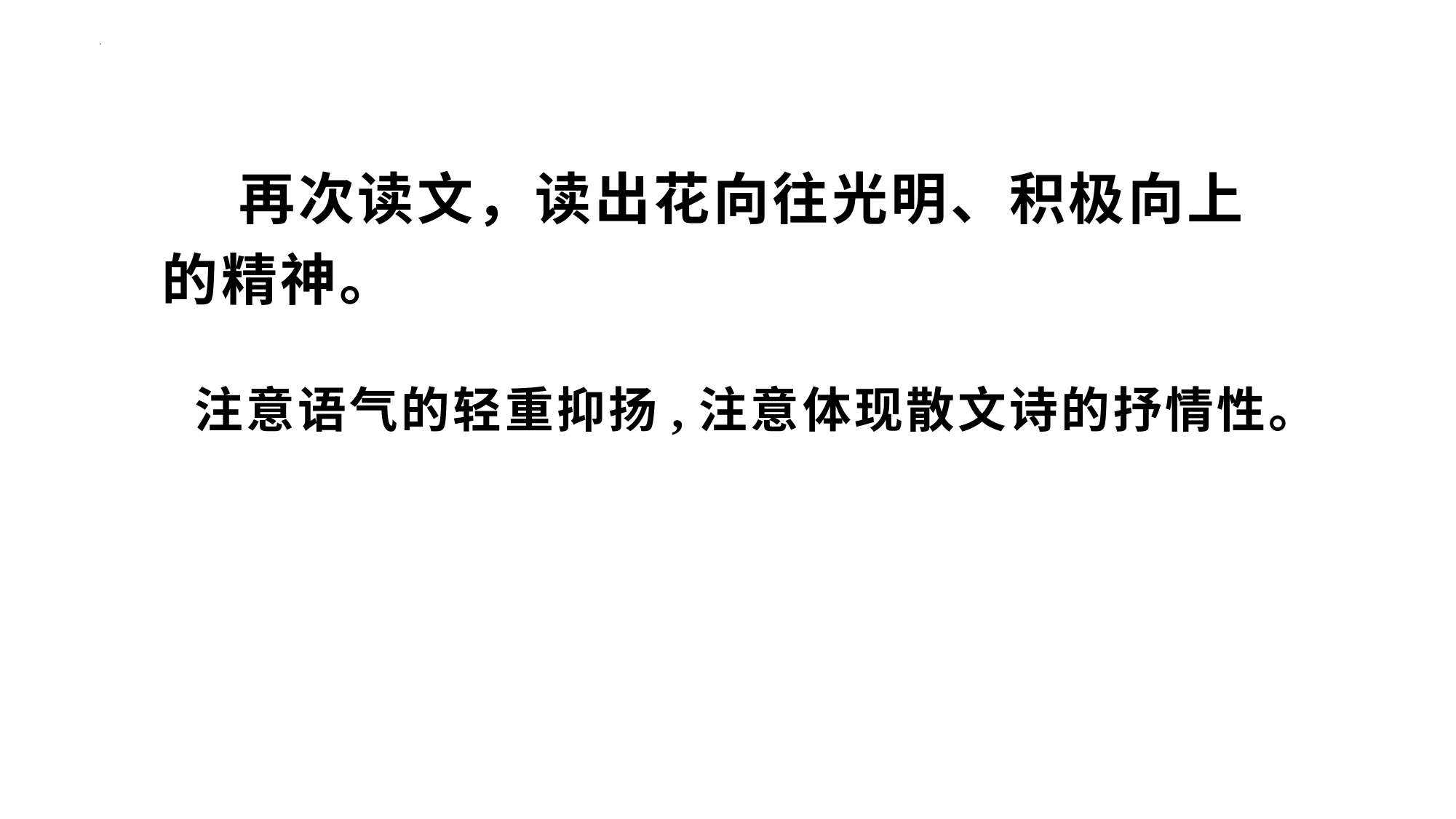

再次读文，读出花向往光明、积极向上的精神。
注意语气的轻重抑扬,注意体现散文诗的抒情性。